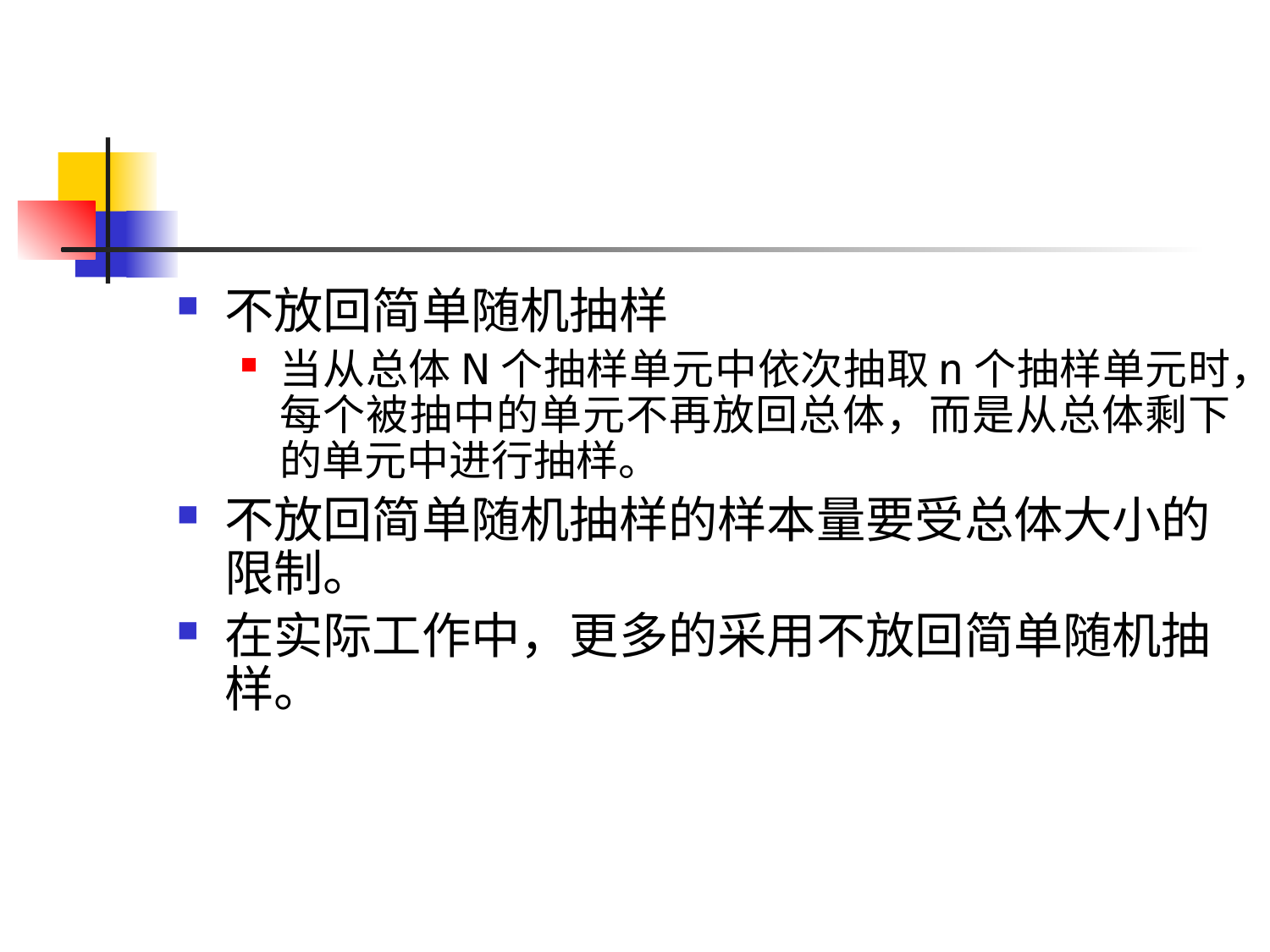

不放回简单随机抽样
当从总体N个抽样单元中依次抽取n个抽样单元时，每个被抽中的单元不再放回总体，而是从总体剩下的单元中进行抽样。
不放回简单随机抽样的样本量要受总体大小的限制。
在实际工作中，更多的采用不放回简单随机抽样。